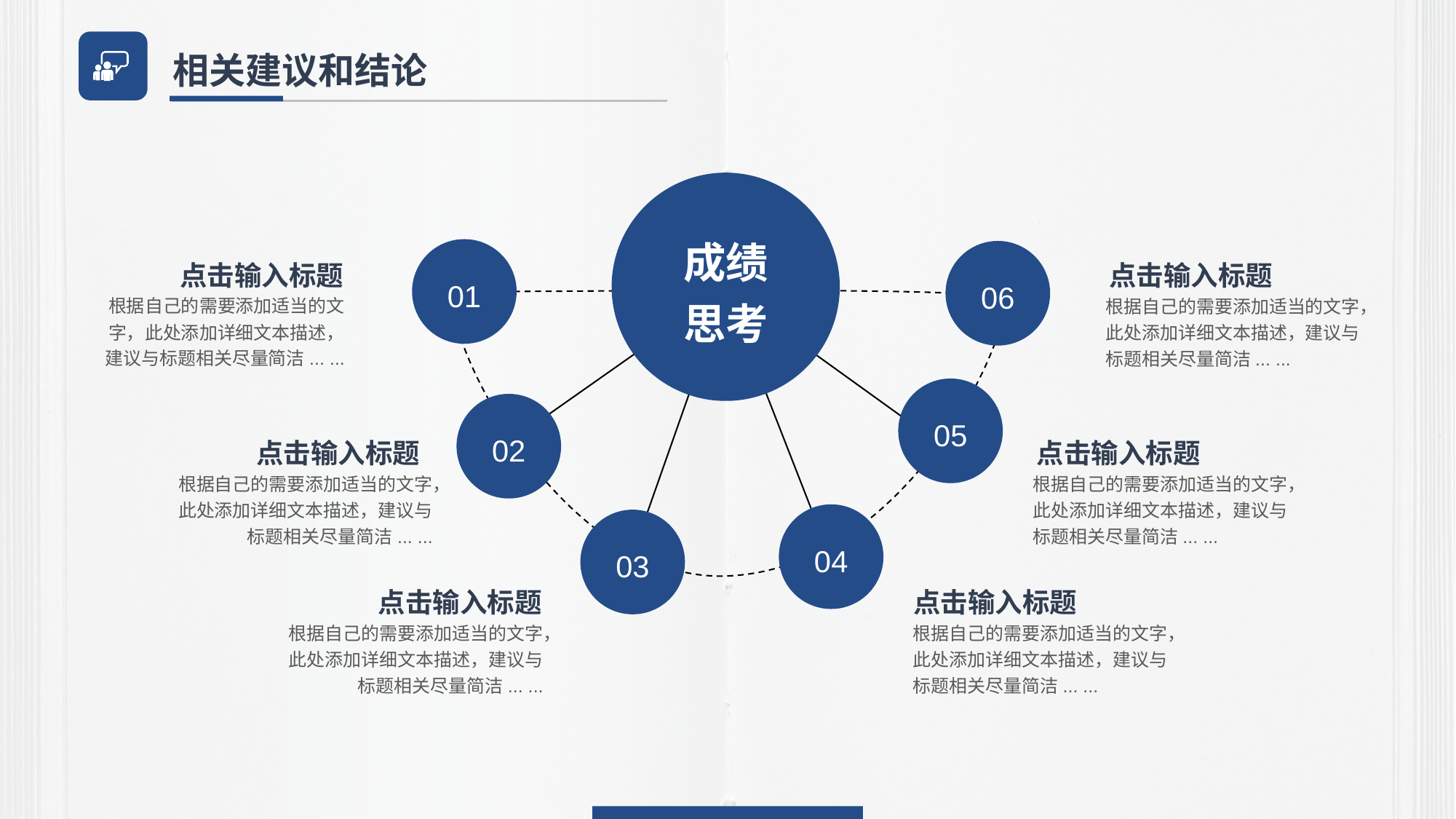

相关建议和结论

成绩
思考
01
06
点击输入标题
点击输入标题
根据自己的需要添加适当的文字，此处添加详细文本描述，建议与标题相关尽量简洁... ...
根据自己的需要添加适当的文字，此处添加详细文本描述，建议与标题相关尽量简洁... ...

05
02
点击输入标题
点击输入标题
根据自己的需要添加适当的文字，此处添加详细文本描述，建议与标题相关尽量简洁... ...
根据自己的需要添加适当的文字，此处添加详细文本描述，建议与标题相关尽量简洁... ...
04
03
点击输入标题
点击输入标题
根据自己的需要添加适当的文字，此处添加详细文本描述，建议与标题相关尽量简洁... ...
根据自己的需要添加适当的文字，此处添加详细文本描述，建议与标题相关尽量简洁... ...